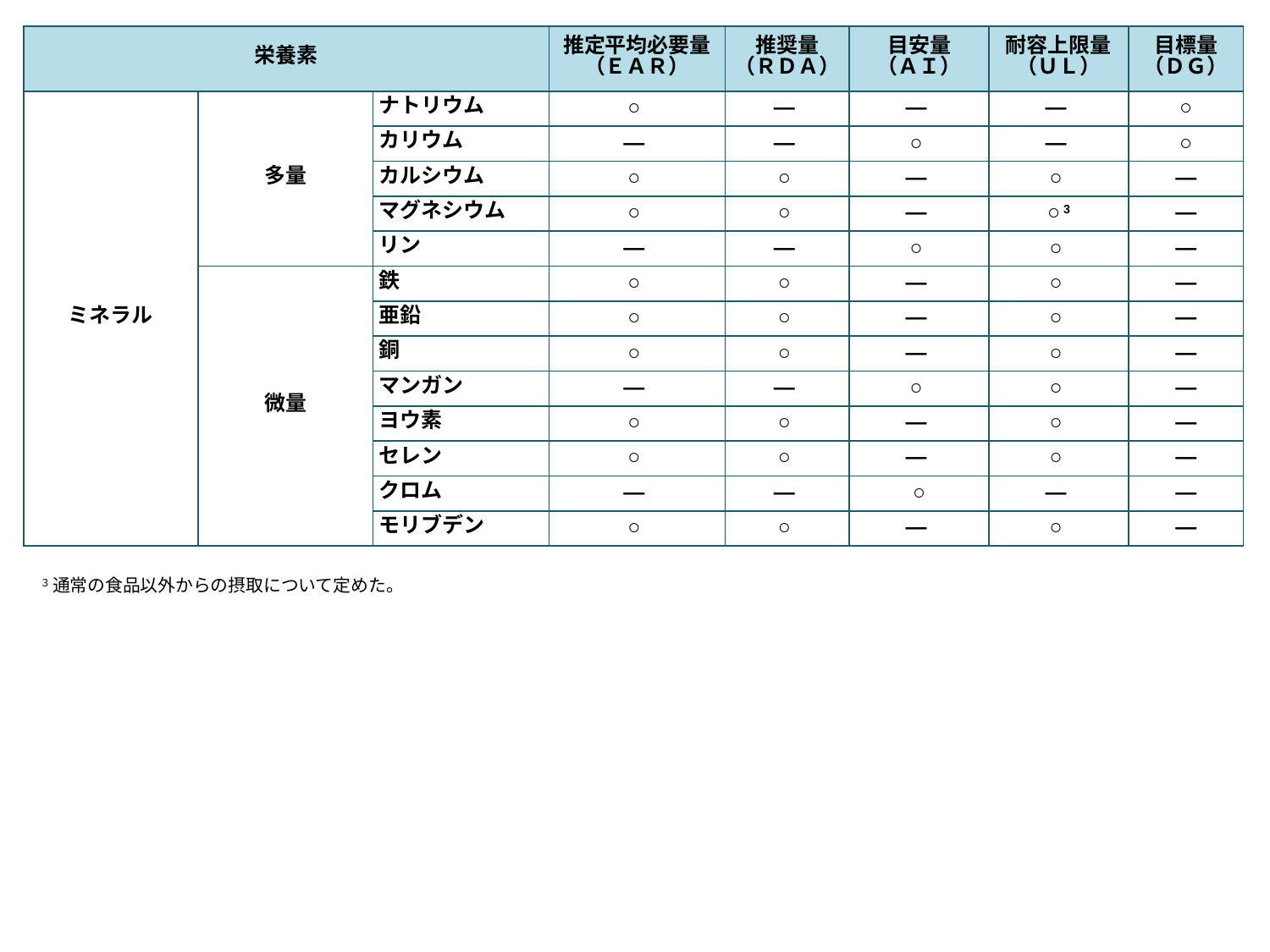

| 栄養素 |  |  | 推定平均必要量（ＥＡＲ） | 推奨量 （ＲＤＡ） | 目安量 （ＡＩ） | 耐容上限量（ＵＬ） | 目標量 （ＤＧ） |
| --- | --- | --- | --- | --- | --- | --- | --- |
| ミネラル | 多量 | ナトリウム | ○ | — | — | — | ○ |
|  |  | カリウム | — | — | ○ | — | ○ |
|  |  | カルシウム | ○ | ○ | — | ○ | — |
|  |  | マグネシウム | ○ | ○ | — | ○ 3 | — |
|  |  | リン | — | — | ○ | ○ | — |
|  | 微量 | 鉄 | ○ | ○ | — | ○ | — |
|  |  | 亜鉛 | ○ | ○ | — | ○ | — |
|  |  | 銅 | ○ | ○ | — | ○ | — |
|  |  | マンガン | — | — | ○ | ○ | — |
|  |  | ヨウ素 | ○ | ○ | — | ○ | — |
|  |  | セレン | ○ | ○ | — | ○ | — |
|  |  | クロム | — | — | ○ | — | — |
|  |  | モリブデン | ○ | ○ | — | ○ | — |
３ 通常の食品以外からの摂取について定めた。